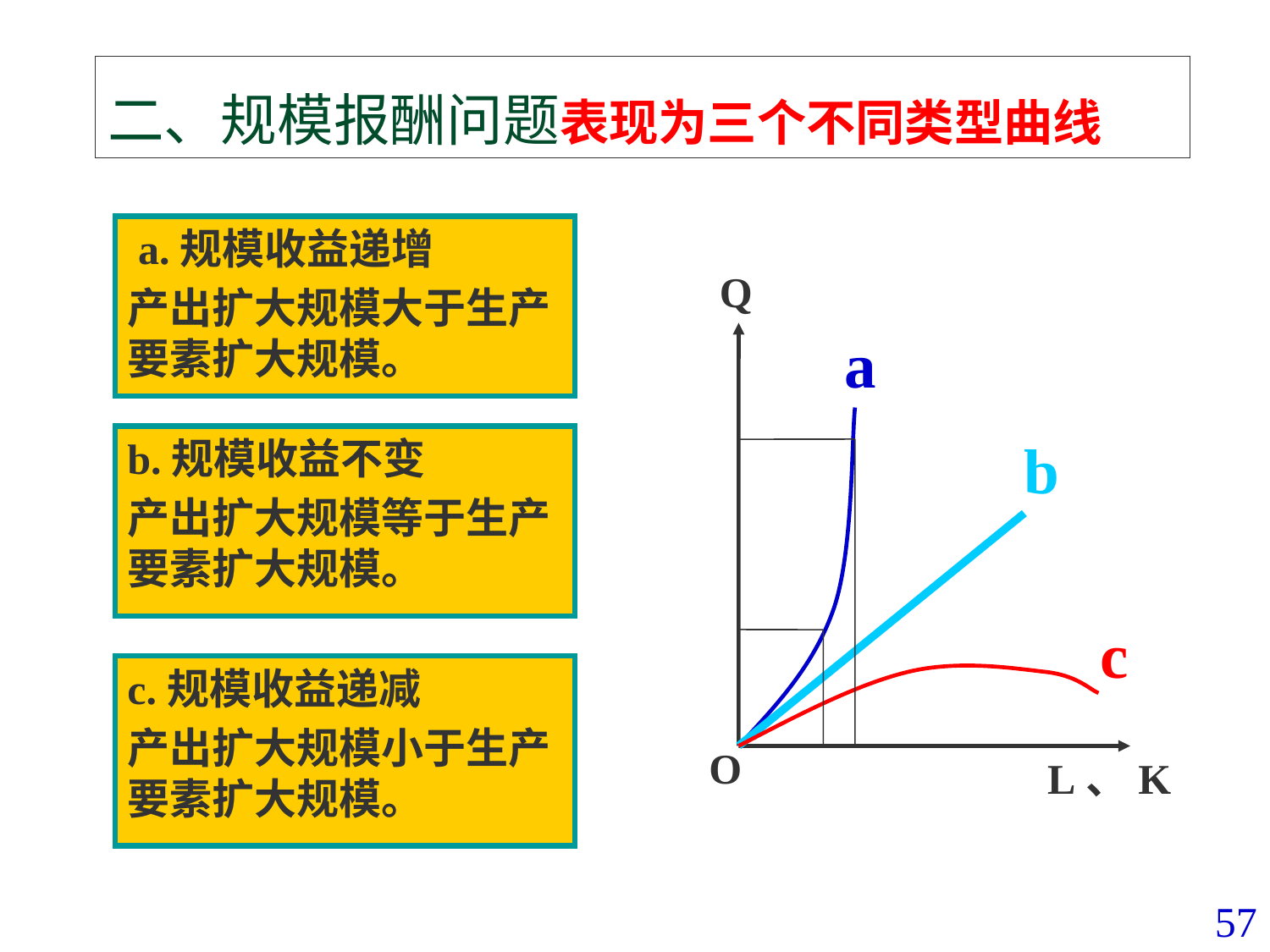

# 二、规模报酬问题表现为三个不同类型曲线
 a.规模收益递增
产出扩大规模大于生产要素扩大规模。
Q
a

b
b.规模收益不变
产出扩大规模等于生产要素扩大规模。

c

c.规模收益递减
产出扩大规模小于生产要素扩大规模。

O

L、K
57